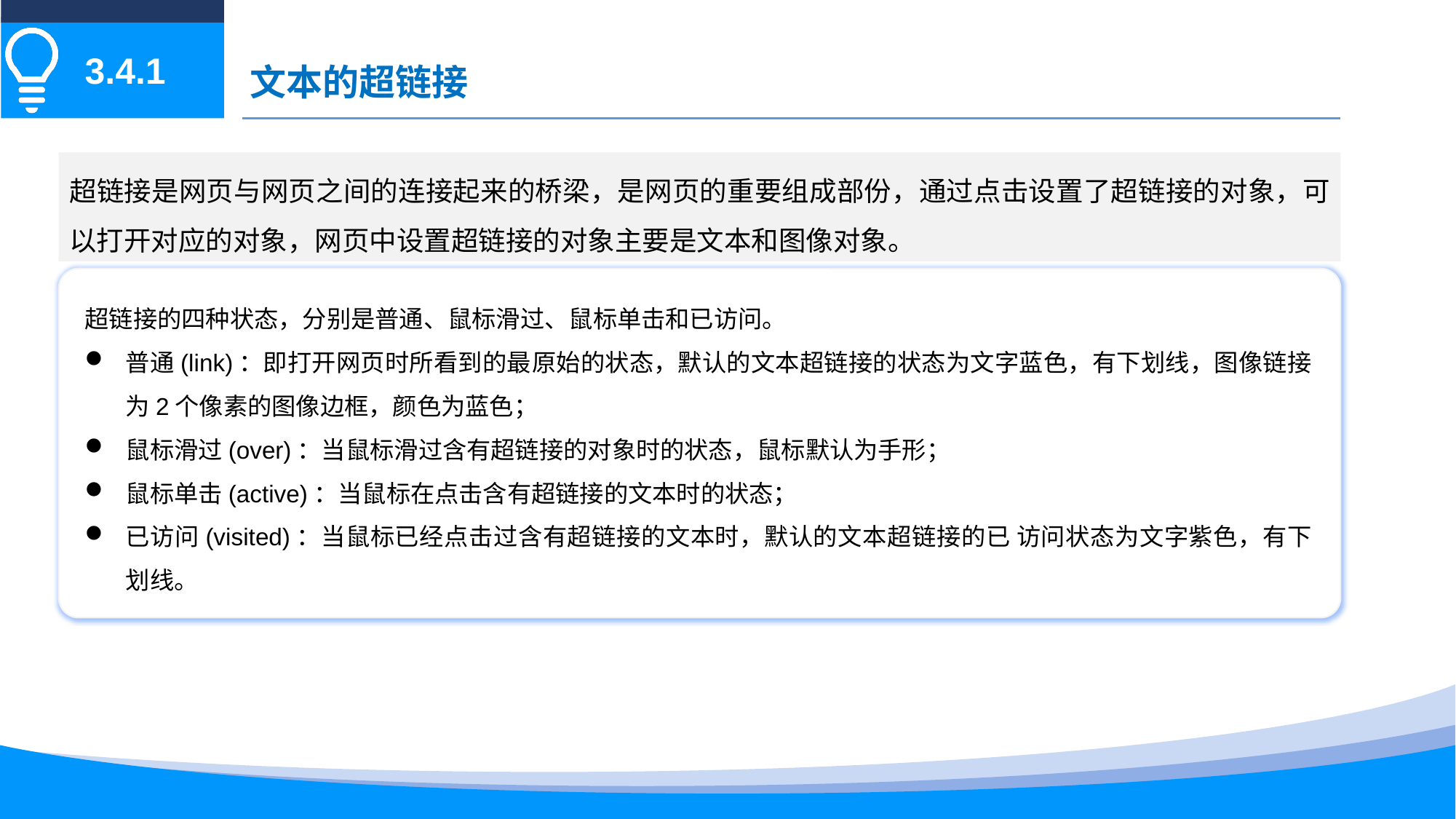

3.4.1
文本的超链接
超链接是网页与网页之间的连接起来的桥梁，是网页的重要组成部份，通过点击设置了超链接的对象，可以打开对应的对象，网页中设置超链接的对象主要是文本和图像对象。

超链接的四种状态，分别是普通、鼠标滑过、鼠标单击和已访问。
普通(link)：即打开网页时所看到的最原始的状态，默认的文本超链接的状态为文字蓝色，有下划线，图像链接为2个像素的图像边框，颜色为蓝色；
鼠标滑过(over)：当鼠标滑过含有超链接的对象时的状态，鼠标默认为手形；
鼠标单击(active)：当鼠标在点击含有超链接的文本时的状态；
已访问(visited)：当鼠标已经点击过含有超链接的文本时，默认的文本超链接的已 访问状态为文字紫色，有下划线。